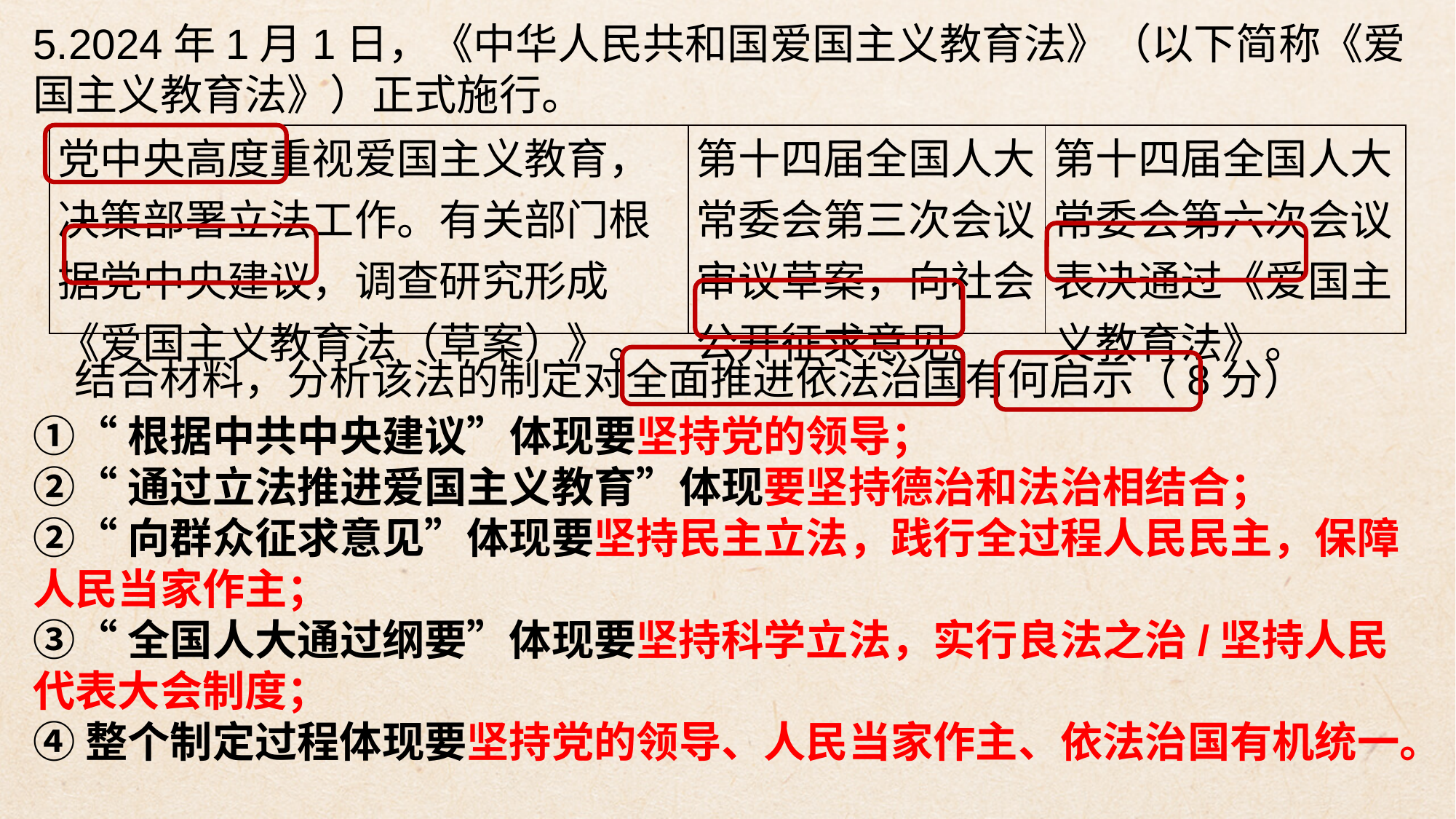

5.2024年1月1日，《中华人民共和国爱国主义教育法》（以下简称《爱国主义教育法》）正式施行。

| 党中央高度重视爱国主义教育，决策部署立法工作。有关部门根据党中央建议，调查研究形成《爱国主义教育法（草案）》。 | 第十四届全国人大常委会第三次会议审议草案，向社会公开征求意见。 | 第十四届全国人大常委会第六次会议表决通过《爱国主义教育法》。 |
| --- | --- | --- |

结合材料，分析该法的制定对全面推进依法治国有何启示（8分）

①“根据中共中央建议”体现要坚持党的领导；
②“通过立法推进爱国主义教育”体现要坚持德治和法治相结合；
②“向群众征求意见”体现要坚持民主立法，践行全过程人民民主，保障人民当家作主；
③“全国人大通过纲要”体现要坚持科学立法，实行良法之治/坚持人民代表大会制度；
④整个制定过程体现要坚持党的领导、人民当家作主、依法治国有机统一。